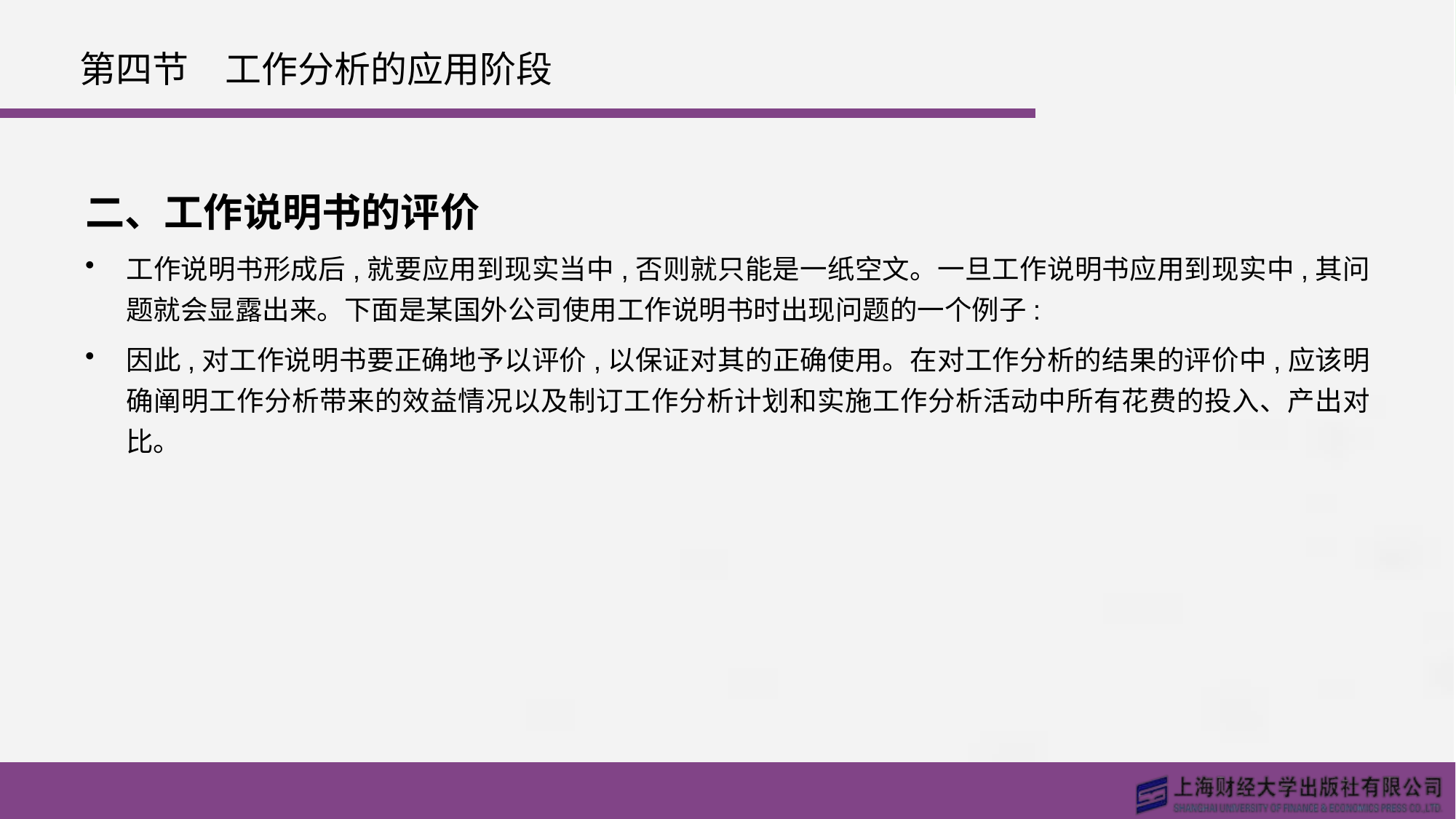

# 第四节　工作分析的应用阶段
二、工作说明书的评价
工作说明书形成后,就要应用到现实当中,否则就只能是一纸空文。一旦工作说明书应用到现实中,其问题就会显露出来。下面是某国外公司使用工作说明书时出现问题的一个例子:
因此,对工作说明书要正确地予以评价,以保证对其的正确使用。在对工作分析的结果的评价中,应该明确阐明工作分析带来的效益情况以及制订工作分析计划和实施工作分析活动中所有花费的投入、产出对比。